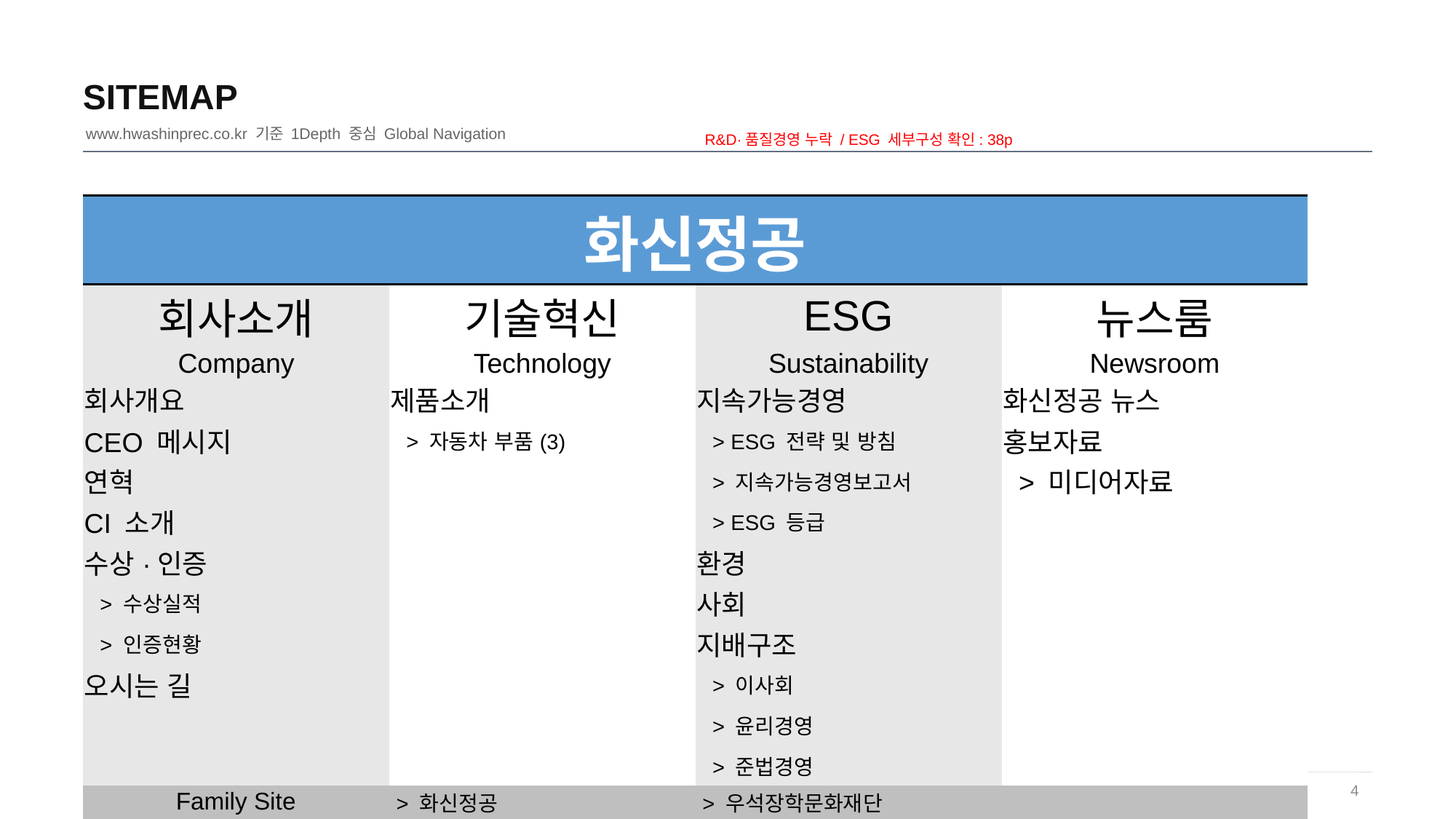

SITEMAP
www.hwashinprec.co.kr 기준 1Depth 중심 Global Navigation
R&D·품질경영 누락 / ESG 세부구성 확인: 38p
| 화신정공 |  |  |  |
| --- | --- | --- | --- |
| 회사소개 | 기술혁신 | ESG | 뉴스룸 |
| Company | Technology | Sustainability | Newsroom |
| 회사개요 | 제품소개 | 지속가능경영 | 화신정공 뉴스 |
| CEO 메시지 | > 자동차 부품(3) | > ESG 전략 및 방침 | 홍보자료 |
| 연혁 |  | > 지속가능경영보고서 | > 미디어자료 |
| CI 소개 |  | > ESG 등급 |  |
| 수상·인증 |  | 환경 |  |
| > 수상실적 |  | 사회 |  |
| > 인증현황 |  | 지배구조 |  |
| 오시는 길 |  | > 이사회 |  |
|  |  | > 윤리경영 |  |
|  |  | > 준법경영 |  |
| Family Site | > 화신정공 | > 우석장학문화재단 |  |
| Related Service | > 출입방문 | > 입찰공고 | > 채용정보 |
4